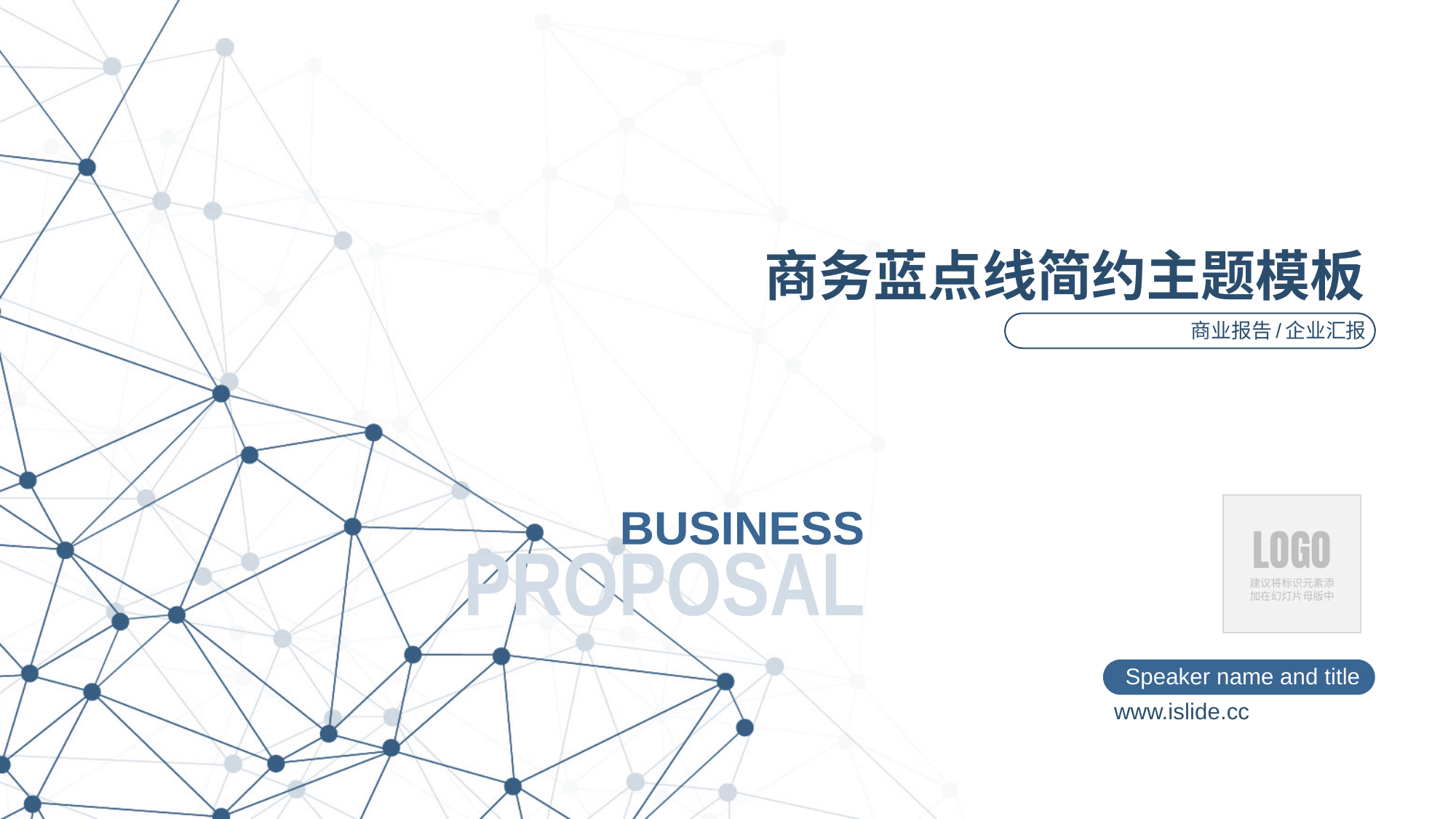

# 商务蓝点线简约主题模板
商业报告/企业汇报
LOGO
建议将标识元素添
加在幻灯片母版中
BUSINESS
PROPOSAL
Speaker name and title
www.islide.cc